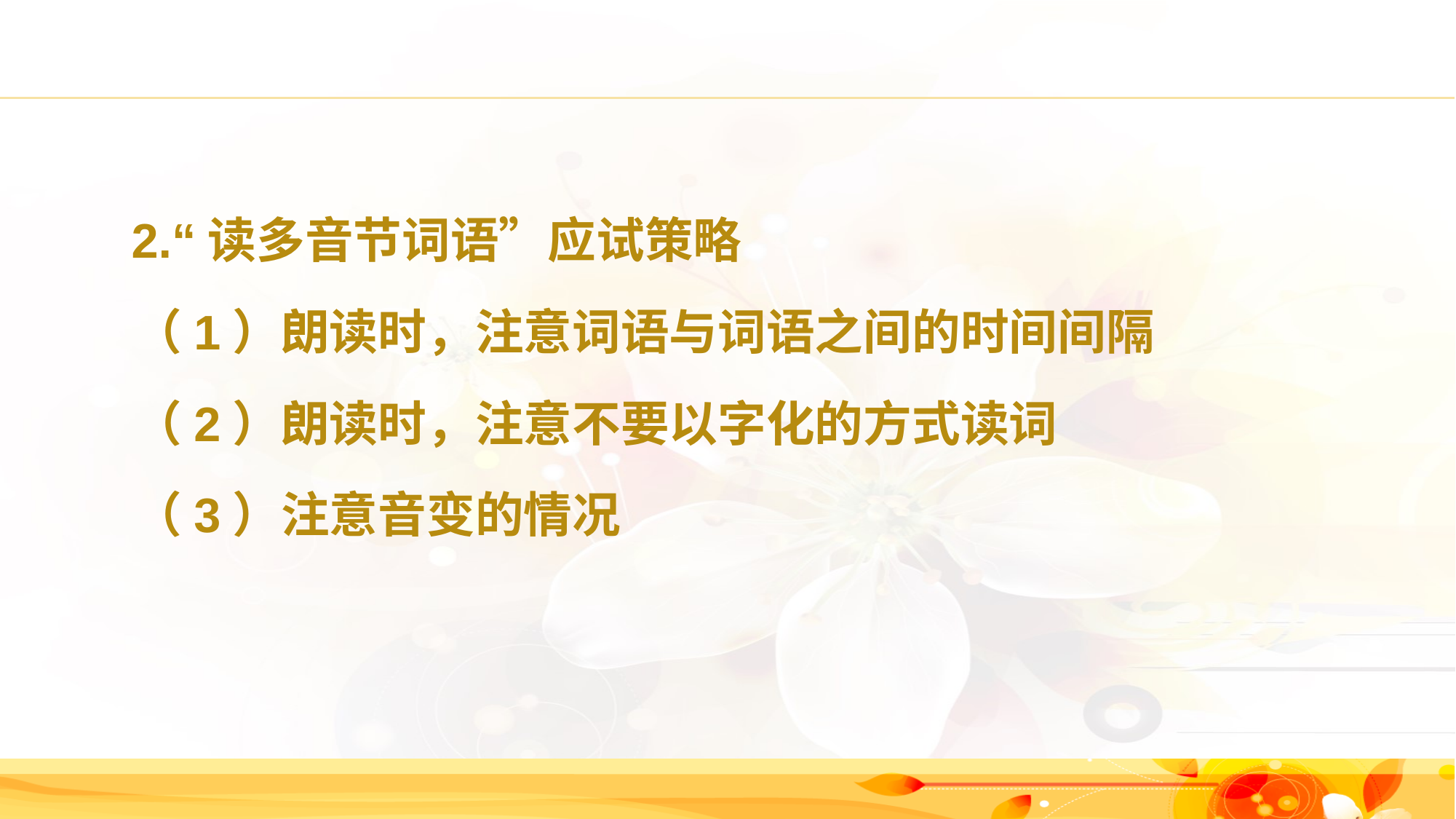

2.“读多音节词语”应试策略
    （1）朗读时，注意词语与词语之间的时间间隔
    （2）朗读时，注意不要以字化的方式读词
    （3）注意音变的情况